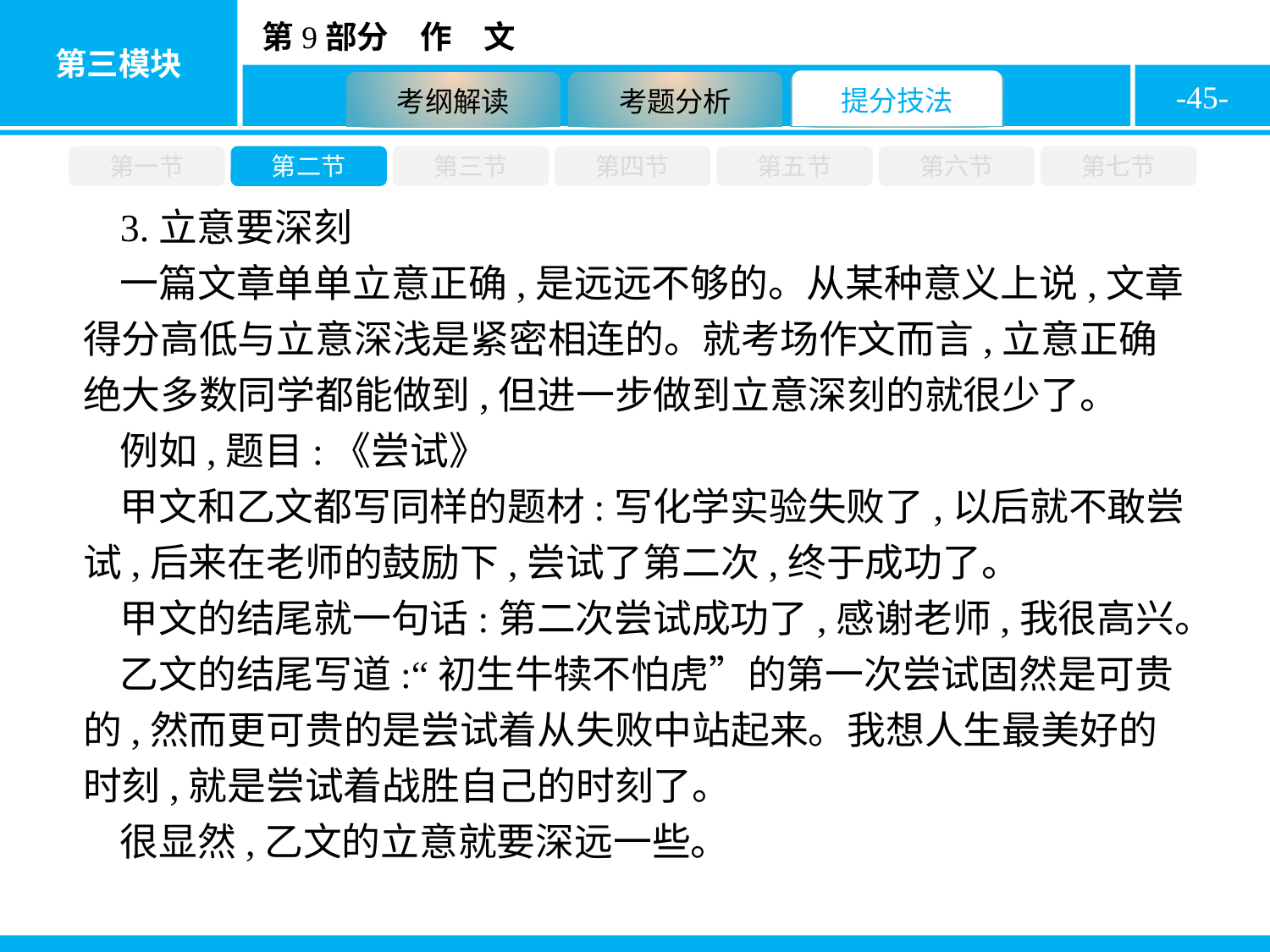

-45-
第一节
第二节
第三节
第四节
第五节
第六节
第七节
3.立意要深刻
一篇文章单单立意正确,是远远不够的。从某种意义上说,文章得分高低与立意深浅是紧密相连的。就考场作文而言,立意正确绝大多数同学都能做到,但进一步做到立意深刻的就很少了。
例如,题目:《尝试》
甲文和乙文都写同样的题材:写化学实验失败了,以后就不敢尝试,后来在老师的鼓励下,尝试了第二次,终于成功了。
甲文的结尾就一句话:第二次尝试成功了,感谢老师,我很高兴。
乙文的结尾写道:“初生牛犊不怕虎”的第一次尝试固然是可贵的,然而更可贵的是尝试着从失败中站起来。我想人生最美好的时刻,就是尝试着战胜自己的时刻了。
很显然,乙文的立意就要深远一些。